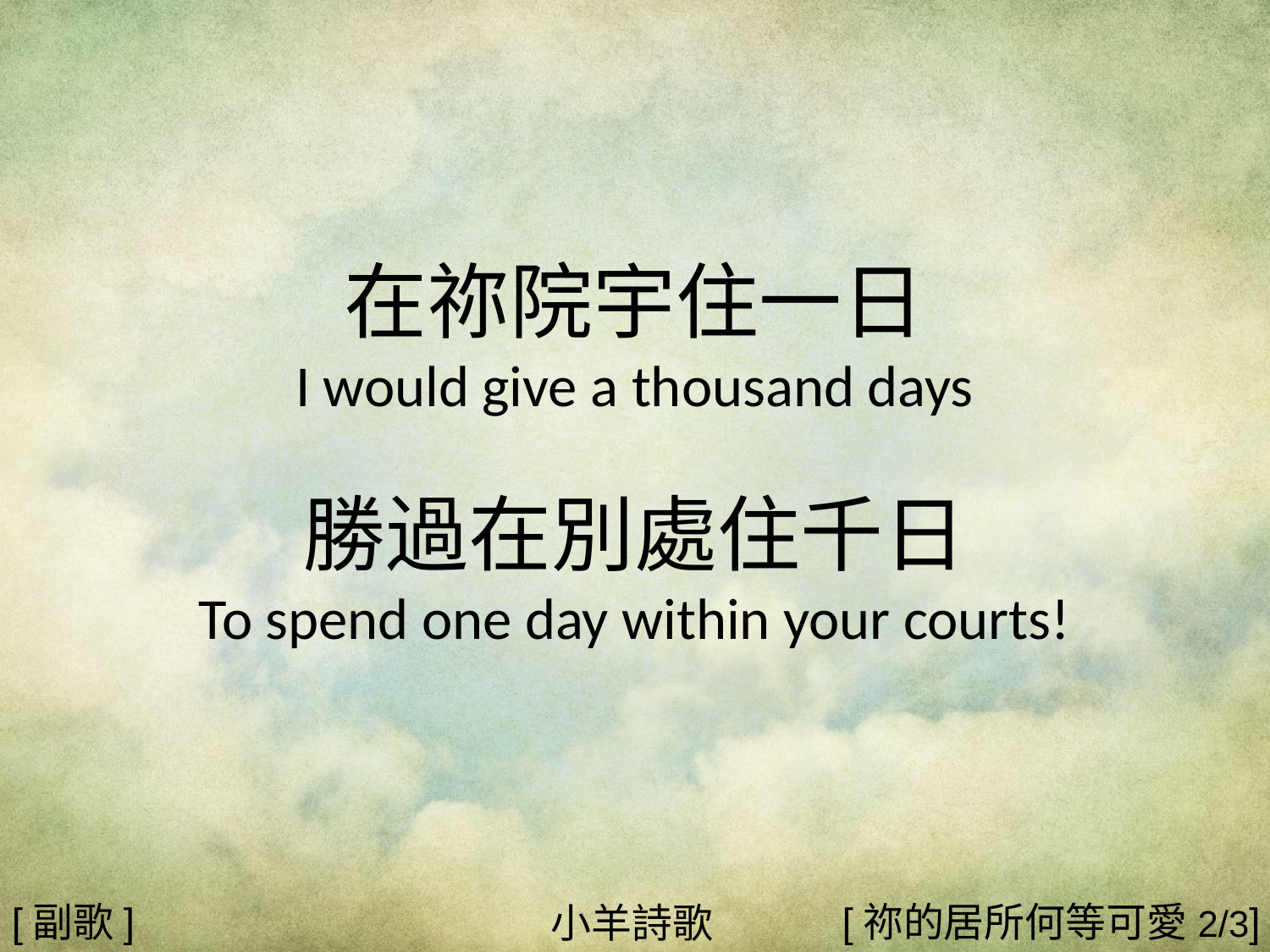

在祢院宇住一日
I would give a thousand days

勝過在別處住千日
To spend one day within your courts!
#

[副歌]
[祢的居所何等可愛2/3]
小羊詩歌